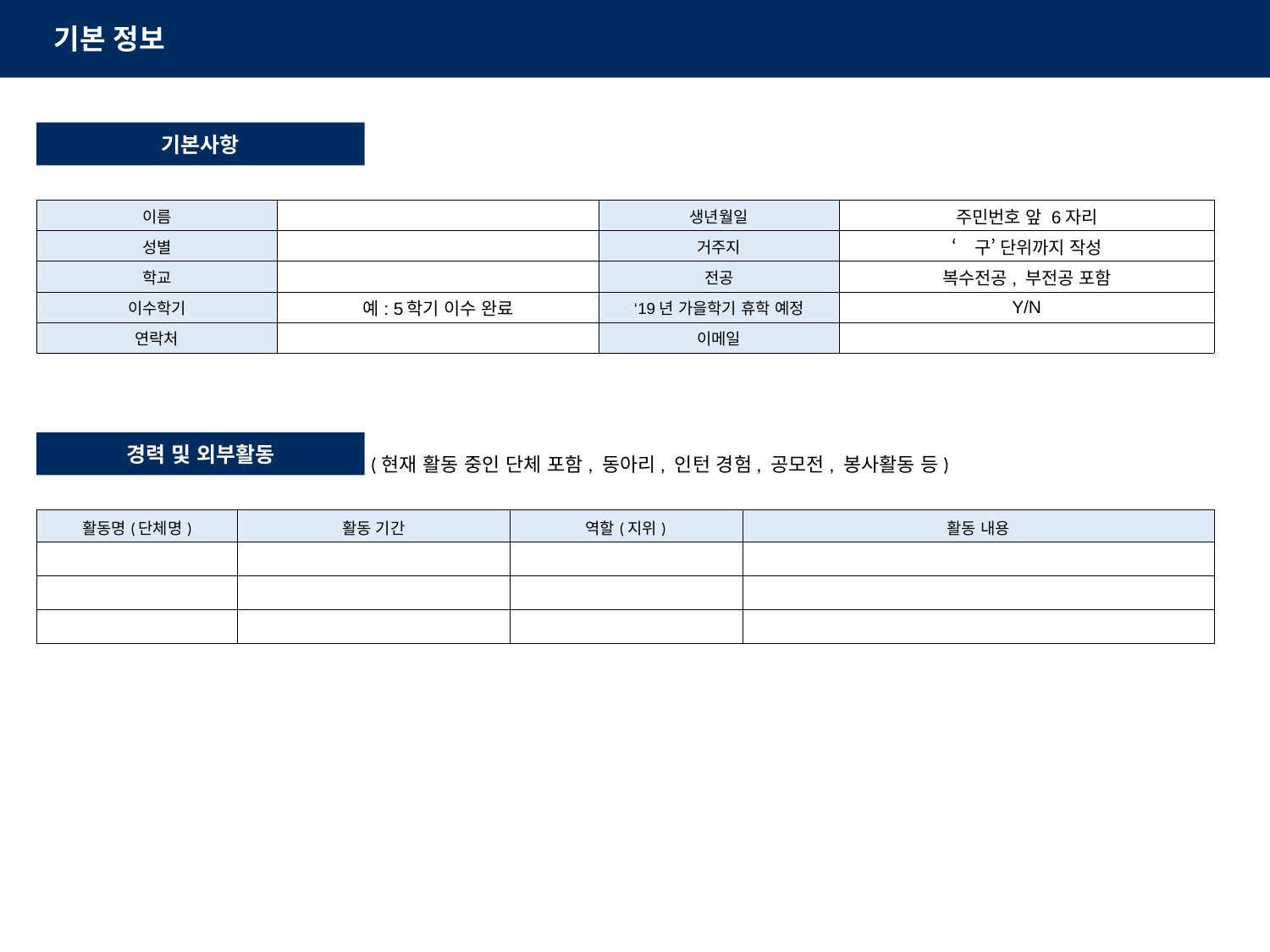

기본 정보
기본사항
| 이름 |  | 생년월일 | 주민번호 앞 6자리 |
| --- | --- | --- | --- |
| 성별 |  | 거주지 | ‘구’ 단위까지 작성 |
| 학교 |  | 전공 | 복수전공, 부전공 포함 |
| 이수학기 | 예: 5학기 이수 완료 | ‘19년 가을학기 휴학 예정 | Y/N |
| 연락처 |  | 이메일 |  |
경력 및 외부활동
(현재 활동 중인 단체 포함, 동아리, 인턴 경험, 공모전, 봉사활동 등)
| 활동명(단체명) | 활동 기간 | 역할(지위) | 활동 내용 |
| --- | --- | --- | --- |
|  |  |  |  |
|  |  |  |  |
|  |  |  |  |